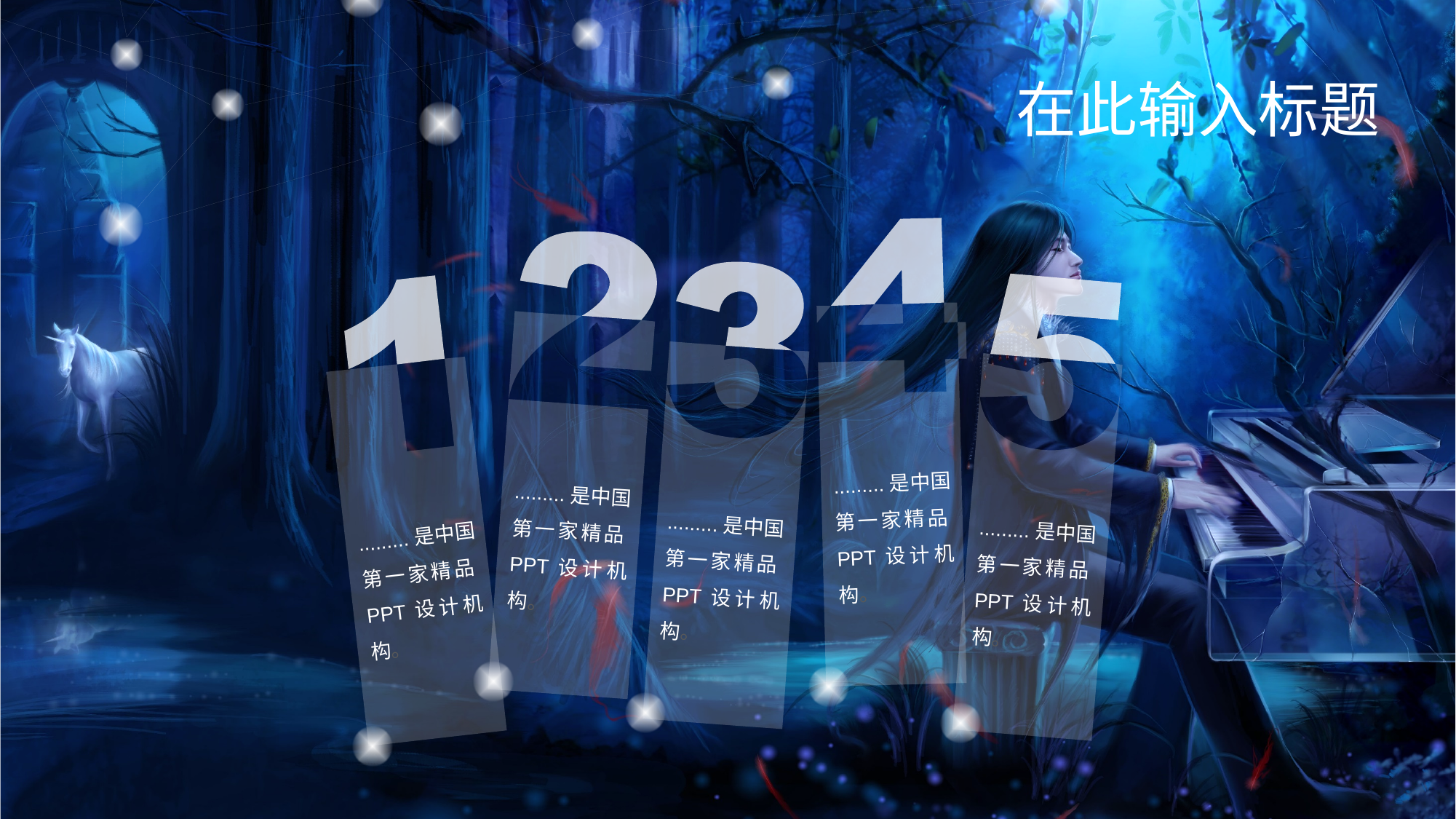

在此输入标题

.........是中国第一家精品PPT设计机构。
.........是中国第一家精品PPT设计机构。
.........是中国第一家精品PPT设计机构。
.........是中国第一家精品PPT设计机构。
.........是中国第一家精品PPT设计机构。